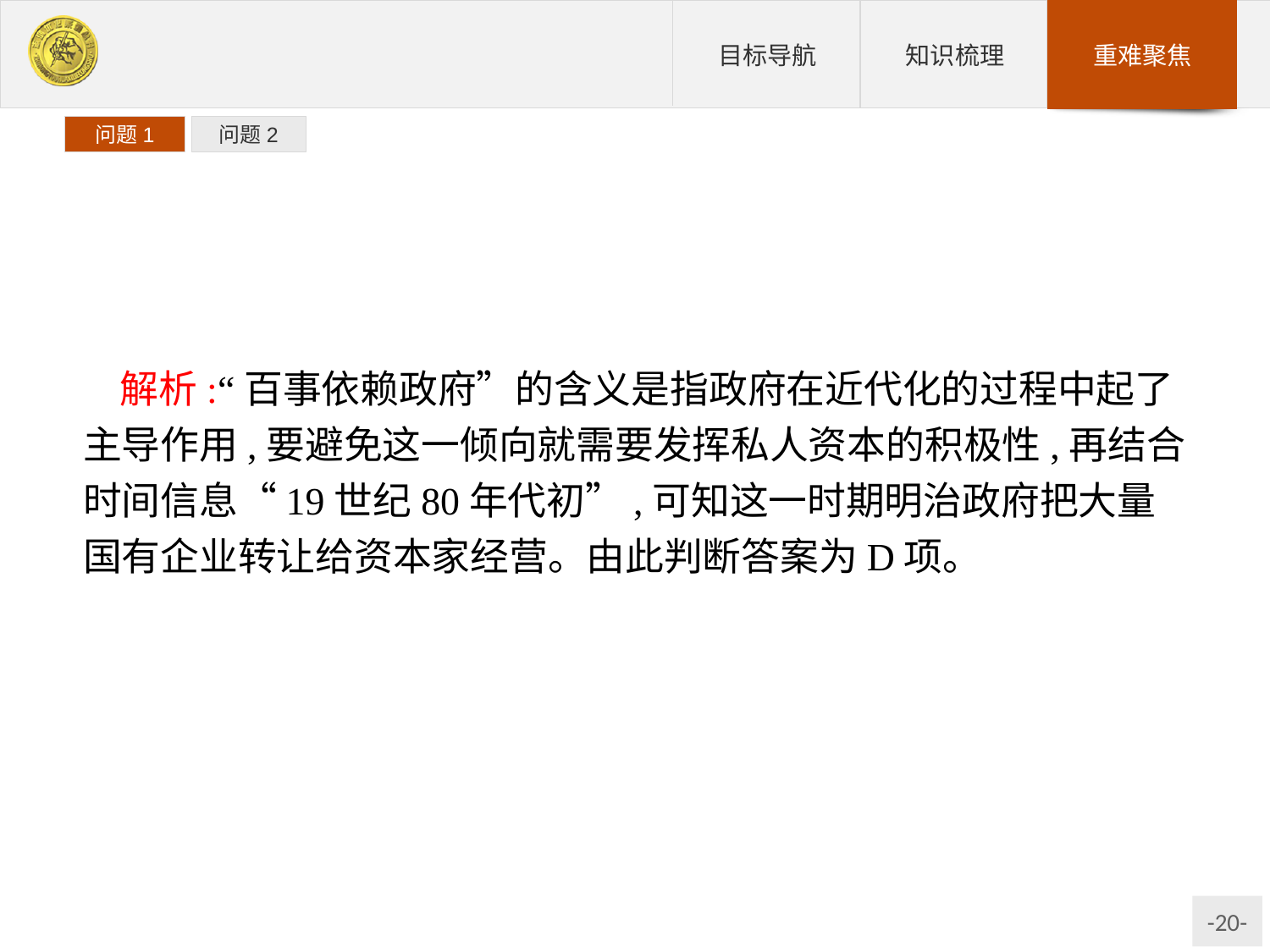

问题1
问题2
解析:“百事依赖政府”的含义是指政府在近代化的过程中起了主导作用,要避免这一倾向就需要发挥私人资本的积极性,再结合时间信息“19世纪80年代初”,可知这一时期明治政府把大量国有企业转让给资本家经营。由此判断答案为D项。
答案:D